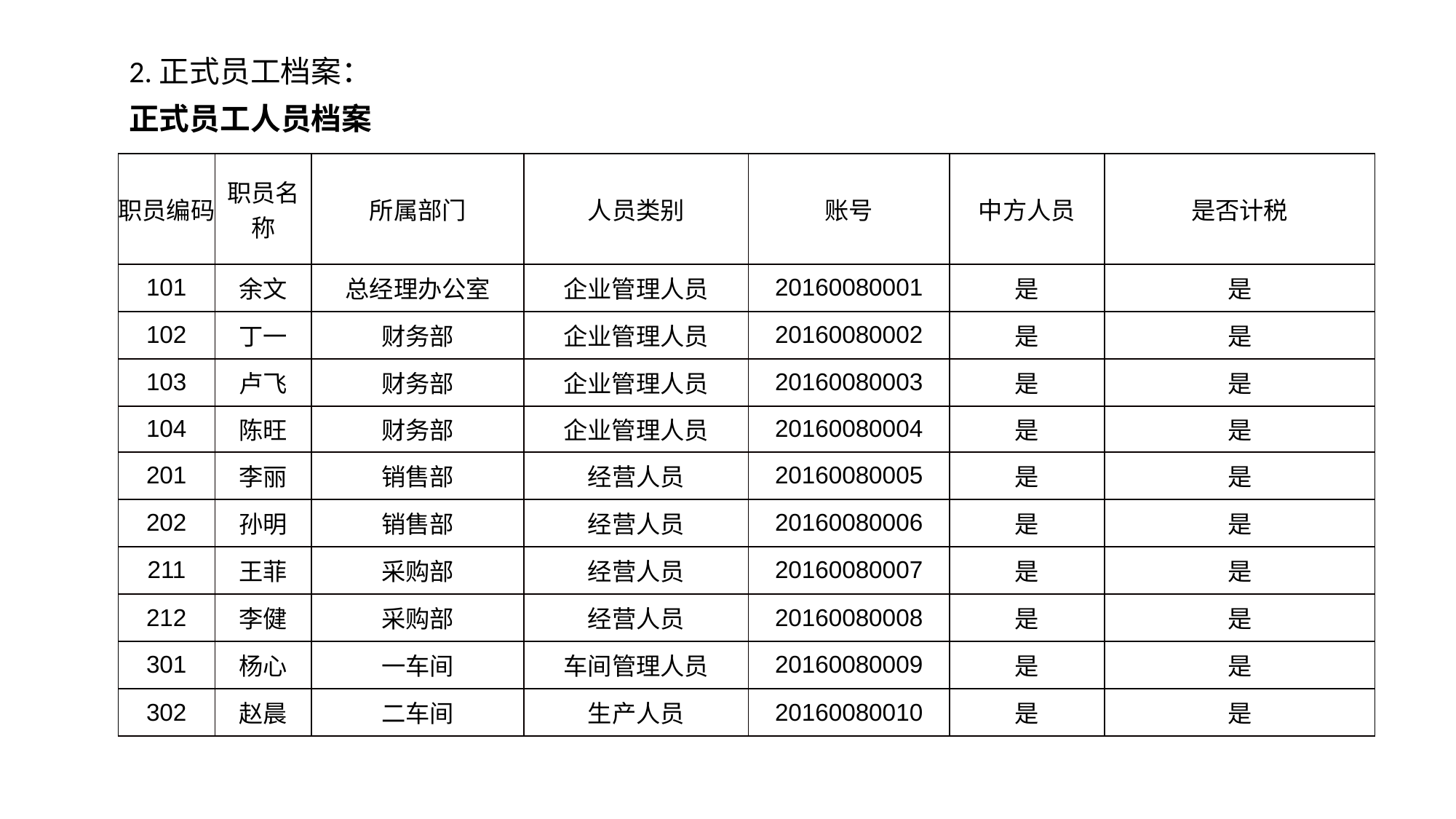

2.正式员工档案：
正式员工人员档案
| 职员编码 | 职员名称 | 所属部门 | 人员类别 | 账号 | 中方人员 | 是否计税 |
| --- | --- | --- | --- | --- | --- | --- |
| 101 | 余文 | 总经理办公室 | 企业管理人员 | 20160080001 | 是 | 是 |
| 102 | 丁一 | 财务部 | 企业管理人员 | 20160080002 | 是 | 是 |
| 103 | 卢飞 | 财务部 | 企业管理人员 | 20160080003 | 是 | 是 |
| 104 | 陈旺 | 财务部 | 企业管理人员 | 20160080004 | 是 | 是 |
| 201 | 李丽 | 销售部 | 经营人员 | 20160080005 | 是 | 是 |
| 202 | 孙明 | 销售部 | 经营人员 | 20160080006 | 是 | 是 |
| 211 | 王菲 | 采购部 | 经营人员 | 20160080007 | 是 | 是 |
| 212 | 李健 | 采购部 | 经营人员 | 20160080008 | 是 | 是 |
| 301 | 杨心 | 一车间 | 车间管理人员 | 20160080009 | 是 | 是 |
| 302 | 赵晨 | 二车间 | 生产人员 | 20160080010 | 是 | 是 |